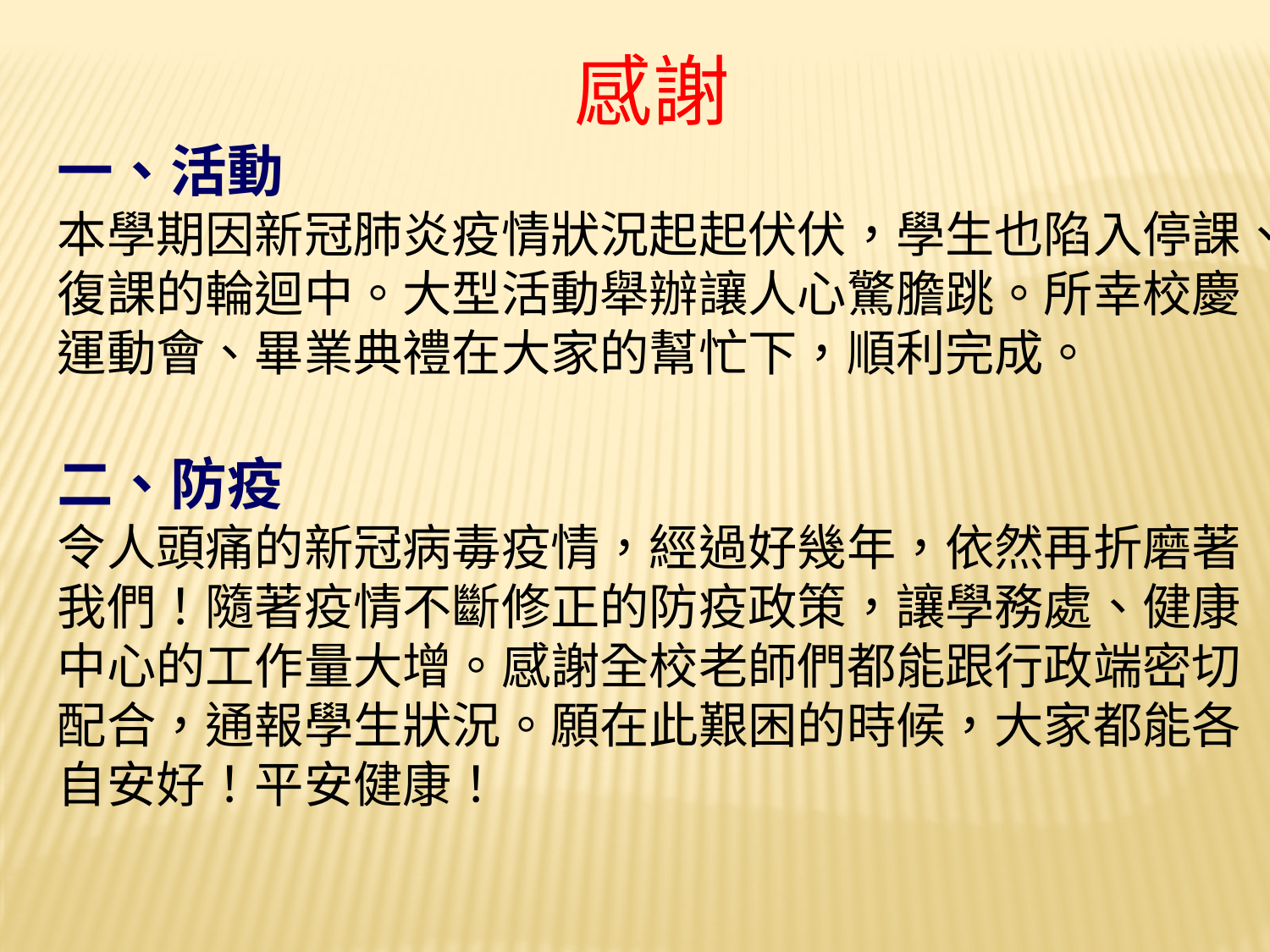

感謝
一、活動
本學期因新冠肺炎疫情狀況起起伏伏，學生也陷入停課、復課的輪迴中。大型活動舉辦讓人心驚膽跳。所幸校慶運動會、畢業典禮在大家的幫忙下，順利完成。

二、防疫
令人頭痛的新冠病毒疫情，經過好幾年，依然再折磨著我們！隨著疫情不斷修正的防疫政策，讓學務處、健康中心的工作量大增。感謝全校老師們都能跟行政端密切配合，通報學生狀況。願在此艱困的時候，大家都能各自安好！平安健康！